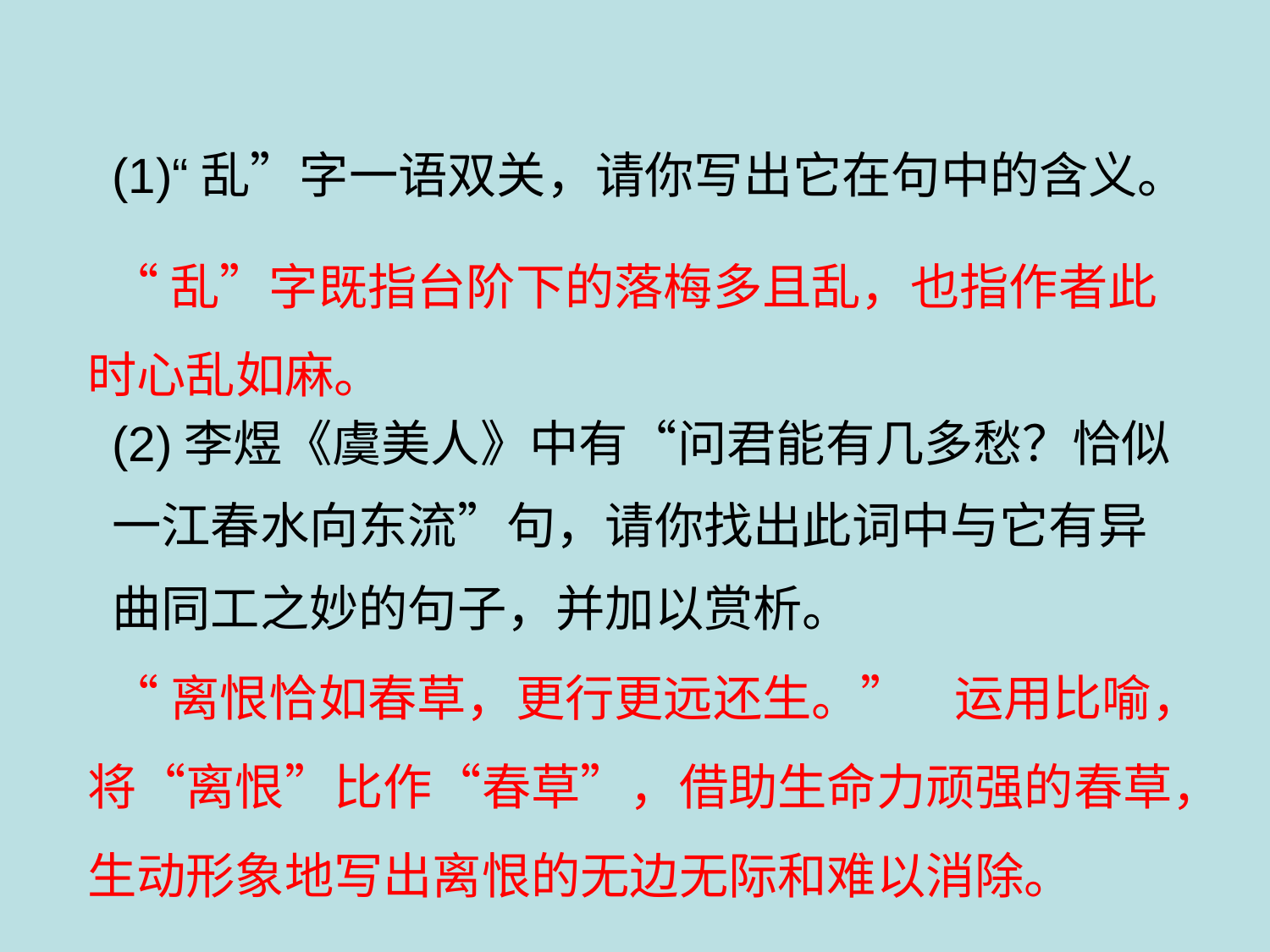

(1)“乱”字一语双关，请你写出它在句中的含义。
  “乱”字既指台阶下的落梅多且乱，也指作者此时心乱如麻。
(2)李煜《虞美人》中有“问君能有几多愁？恰似一江春水向东流”句，请你找出此词中与它有异曲同工之妙的句子，并加以赏析。
  “离恨恰如春草，更行更远还生。”    运用比喻，将“离恨”比作“春草”，借助生命力顽强的春草，生动形象地写出离恨的无边无际和难以消除。